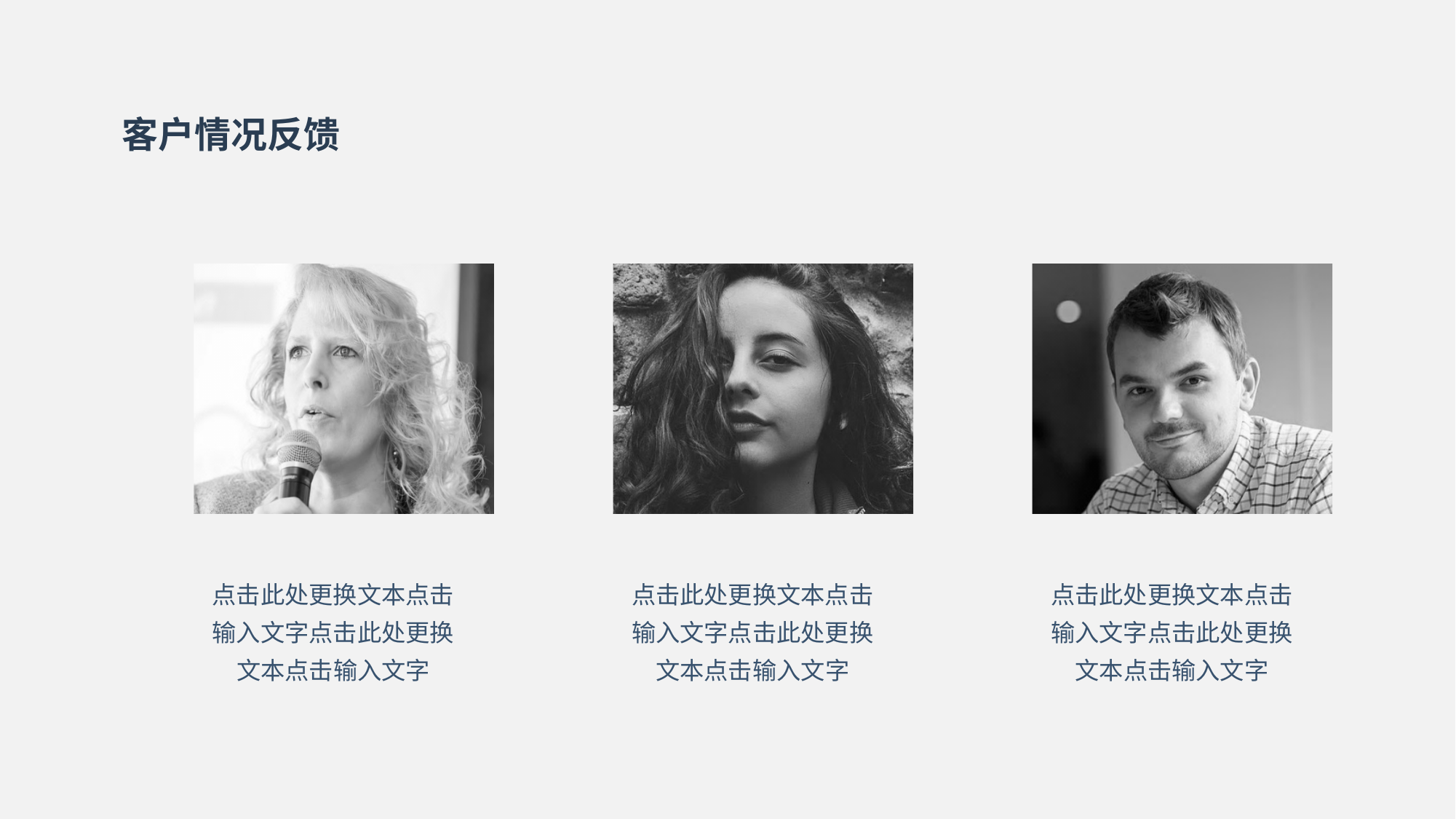

客户情况反馈

点击此处更换文本点击输入文字点击此处更换文本点击输入文字
点击此处更换文本点击输入文字点击此处更换文本点击输入文字
点击此处更换文本点击输入文字点击此处更换文本点击输入文字